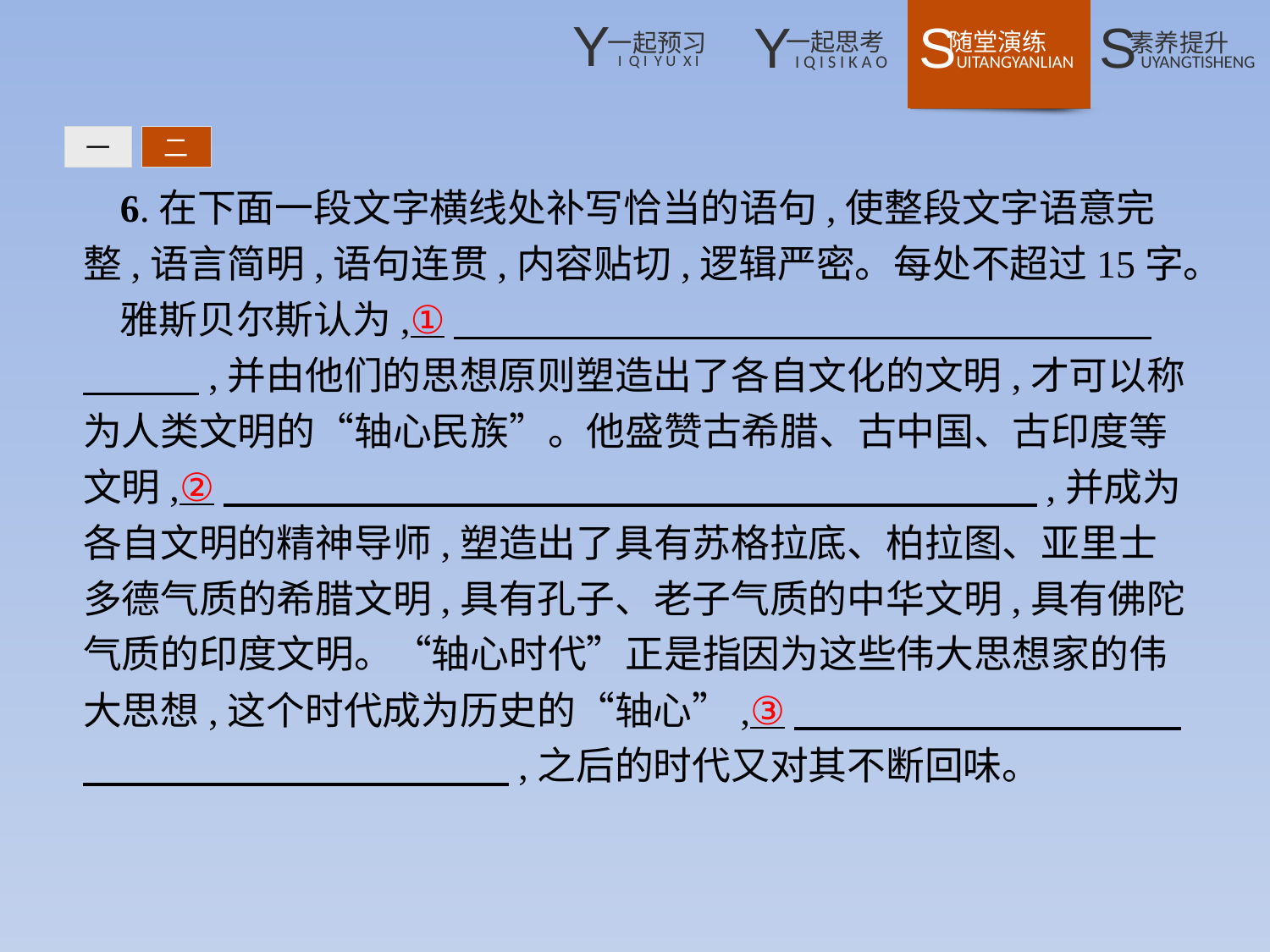

一
二
6.在下面一段文字横线处补写恰当的语句,使整段文字语意完整,语言简明,语句连贯,内容贴切,逻辑严密。每处不超过15字。
雅斯贝尔斯认为,①　　　　　　　　　　　　　　　　　　　　　,并由他们的思想原则塑造出了各自文化的文明,才可以称为人类文明的“轴心民族”。他盛赞古希腊、古中国、古印度等文明,②　　　　　　　　　　　　　　　　　　　　　,并成为各自文明的精神导师,塑造出了具有苏格拉底、柏拉图、亚里士多德气质的希腊文明,具有孔子、老子气质的中华文明,具有佛陀气质的印度文明。“轴心时代”正是指因为这些伟大思想家的伟大思想,这个时代成为历史的“轴心”,③　　　　　　　　　　　　　　　　　　　　　,之后的时代又对其不断回味。